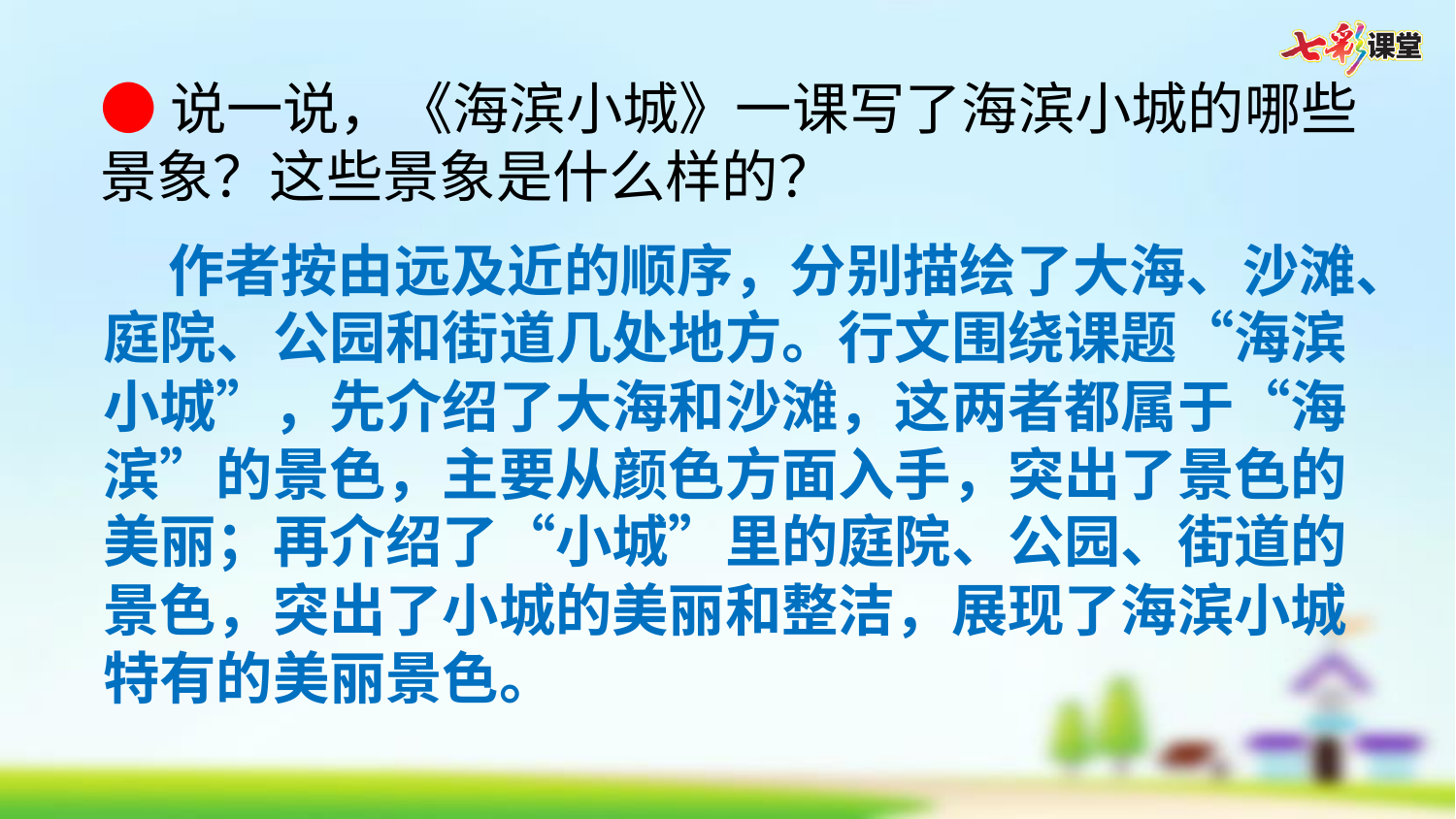

●说一说，《海滨小城》一课写了海滨小城的哪些景象？这些景象是什么样的？
    作者按由远及近的顺序，分别描绘了大海、沙滩、庭院、公园和街道几处地方。行文围绕课题“海滨小城”，先介绍了大海和沙滩，这两者都属于“海滨”的景色，主要从颜色方面入手，突出了景色的美丽；再介绍了“小城”里的庭院、公园、街道的景色，突出了小城的美丽和整洁，展现了海滨小城特有的美丽景色。